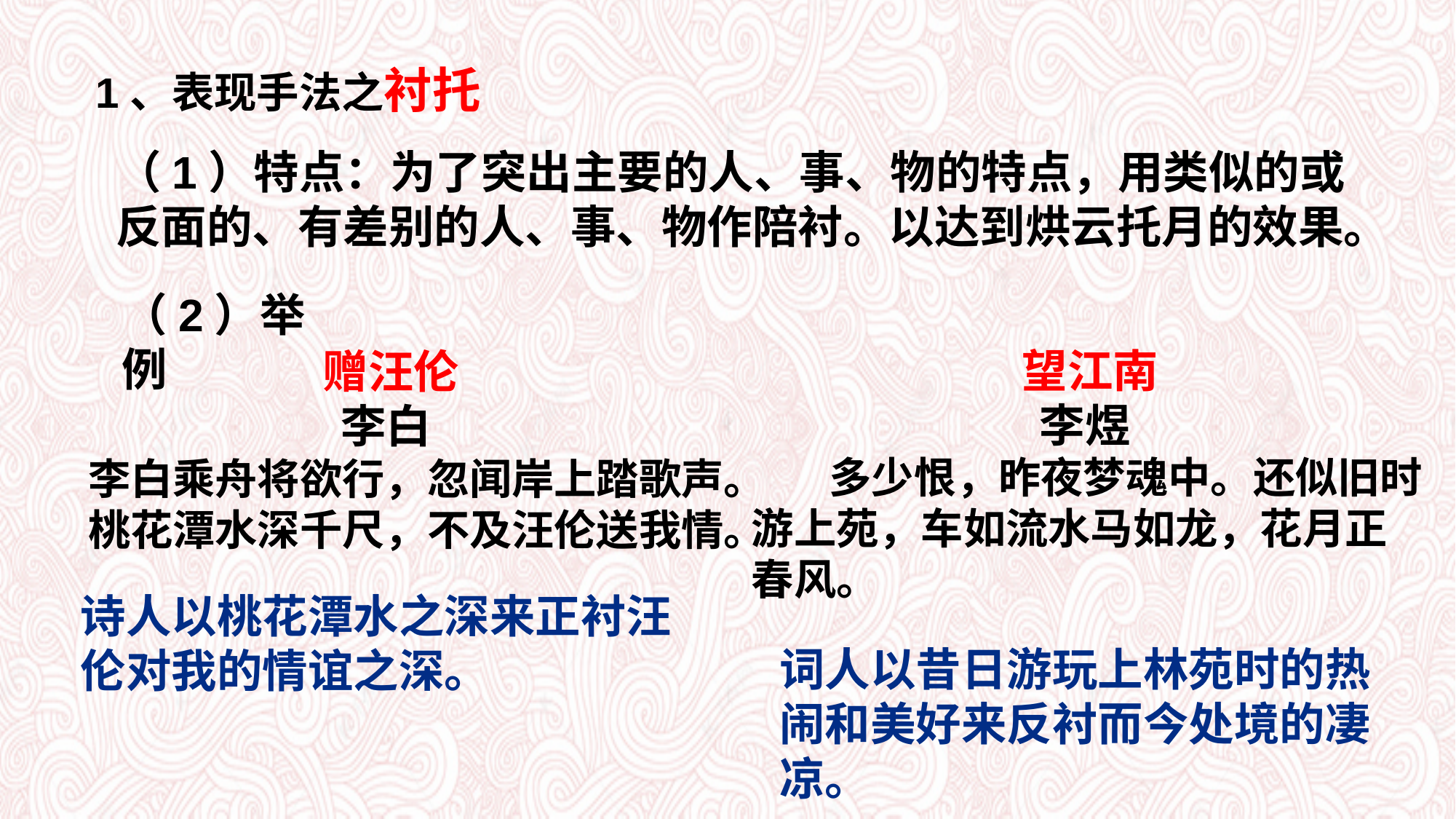

1、表现手法之衬托
（1）特点：为了突出主要的人、事、物的特点，用类似的或反面的、有差别的人、事、物作陪衬。以达到烘云托月的效果。
（2）举例
望江南
李煜
       多少恨，昨夜梦魂中。还似旧时游上苑，车如流水马如龙，花月正春风。
赠汪伦
李白
  李白乘舟将欲行，忽闻岸上踏歌声。
  桃花潭水深千尺，不及汪伦送我情。
诗人以桃花潭水之深来正衬汪伦对我的情谊之深。
词人以昔日游玩上林苑时的热闹和美好来反衬而今处境的凄凉。